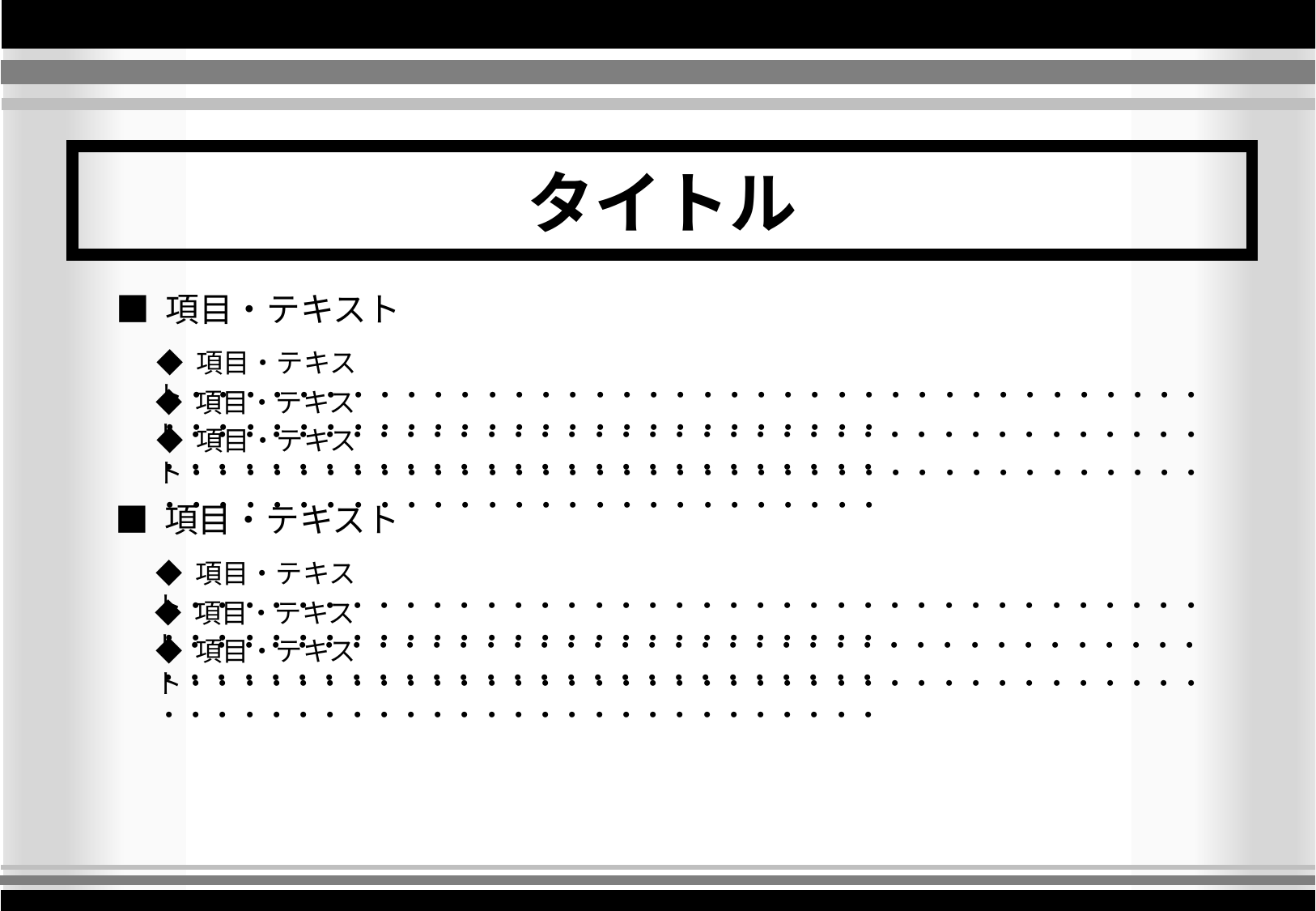

タイトル
■ 項目・テキスト
◆ 項目・テキスト・・・・・・・・・・・・・・・・・・・・・・・・・・・・・・・・・・・・・・・・・・・・・・・・・・・・・・・・・・・・・・・・・
◆ 項目・テキスト・・・・・・・・・・・・・・・・・・・・・・・・・・・・・・・・・・・・・・・・・・・・・・・・・・・・・・・・・・・・・・・・・
◆ 項目・テキスト・・・・・・・・・・・・・・・・・・・・・・・・・・・・・・・・・・・・・・・・・・・・・・・・・・・・・・・・・・・・・・・・・
■ 項目・テキスト
◆ 項目・テキスト・・・・・・・・・・・・・・・・・・・・・・・・・・・・・・・・・・・・・・・・・・・・・・・・・・・・・・・・・・・・・・・・・
◆ 項目・テキスト・・・・・・・・・・・・・・・・・・・・・・・・・・・・・・・・・・・・・・・・・・・・・・・・・・・・・・・・・・・・・・・・・
◆ 項目・テキスト・・・・・・・・・・・・・・・・・・・・・・・・・・・・・・・・・・・・・・・・・・・・・・・・・・・・・・・・・・・・・・・・・